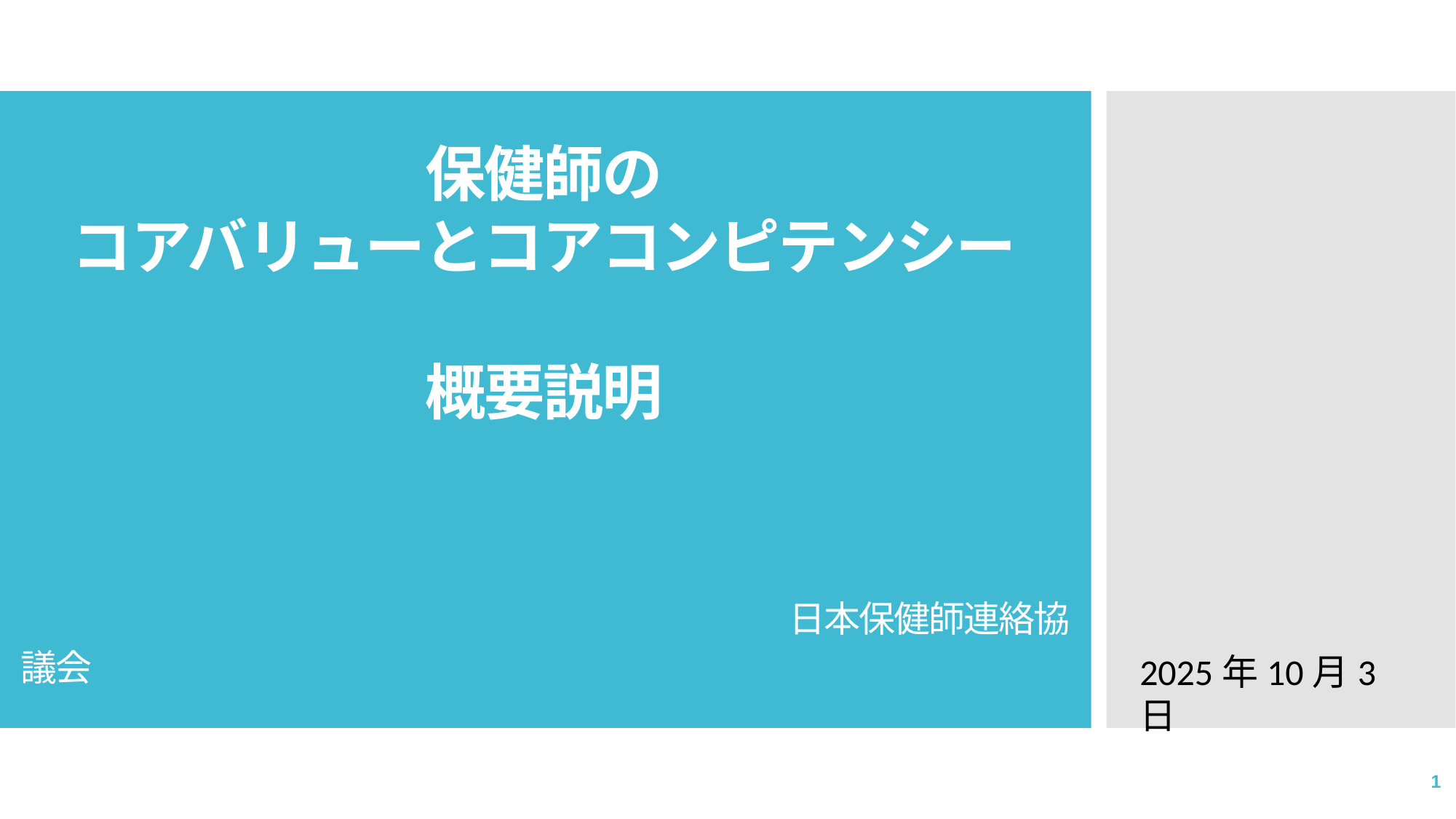

# 保健師の コアバリューとコアコンピテンシー 概要説明 　　　　　　　　　　　　　日本保健師連絡協議会
2025年10月3日
1